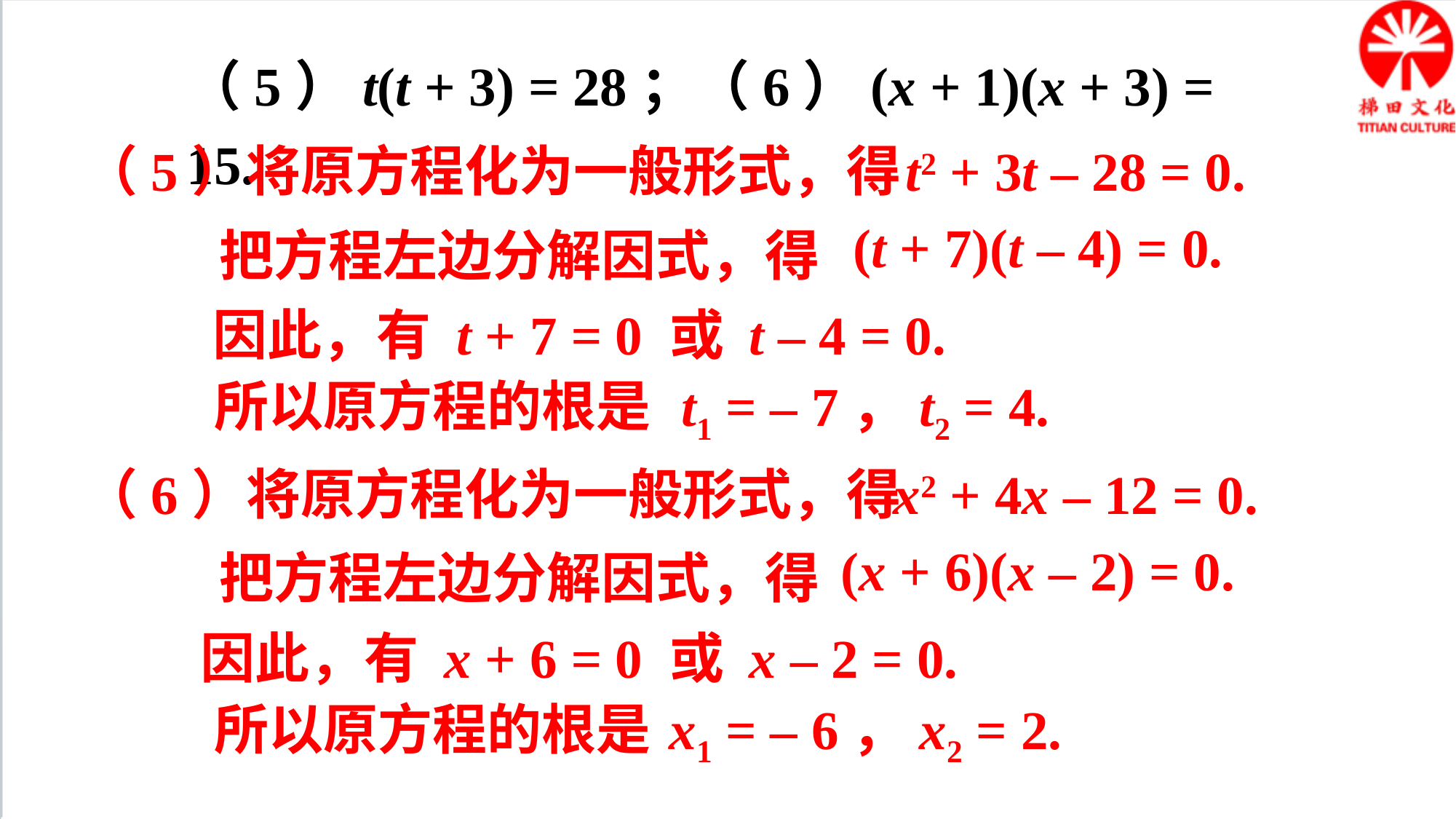

（5）t(t + 3) = 28；（6）(x + 1)(x + 3) = 15.
（5）将原方程化为一般形式，得
t2 + 3t – 28 = 0.
把方程左边分解因式，得
(t + 7)(t – 4) = 0.
因此，有 t + 7 = 0 或 t – 4 = 0.
所以原方程的根是
t1 = – 7，t2 = 4.
（6）将原方程化为一般形式，得
x2 + 4x – 12 = 0.
把方程左边分解因式，得
(x + 6)(x – 2) = 0.
因此，有 x + 6 = 0 或 x – 2 = 0.
所以原方程的根是
x1 = – 6，x2 = 2.